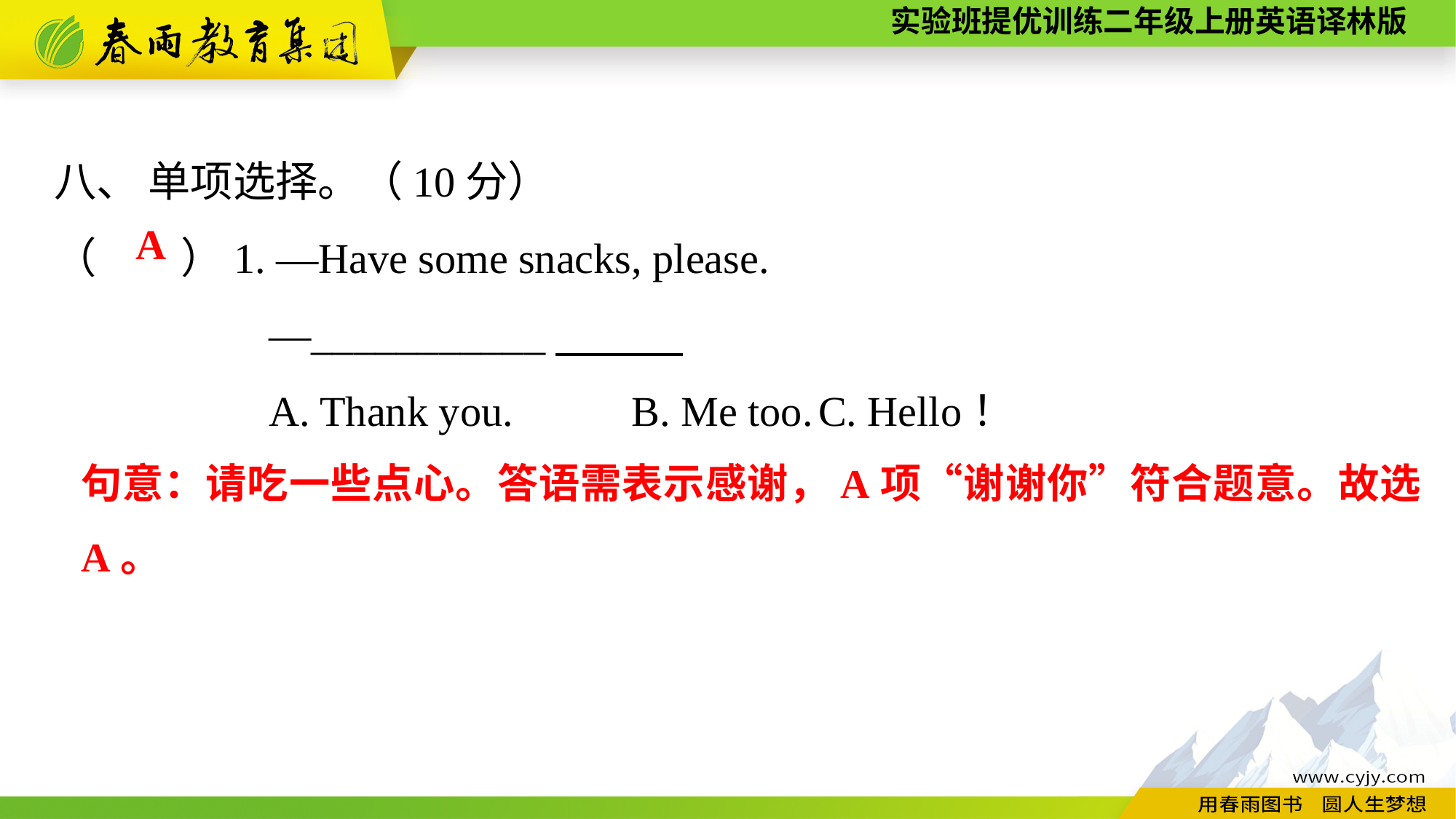

八、 单项选择。（10分）
（　　）1. —Have some snacks, please.
—___________
A. Thank you.	   B. Me too.	C. Hello！
A
句意：请吃一些点心。答语需表示感谢，A项“谢谢你”符合题意。故选A。